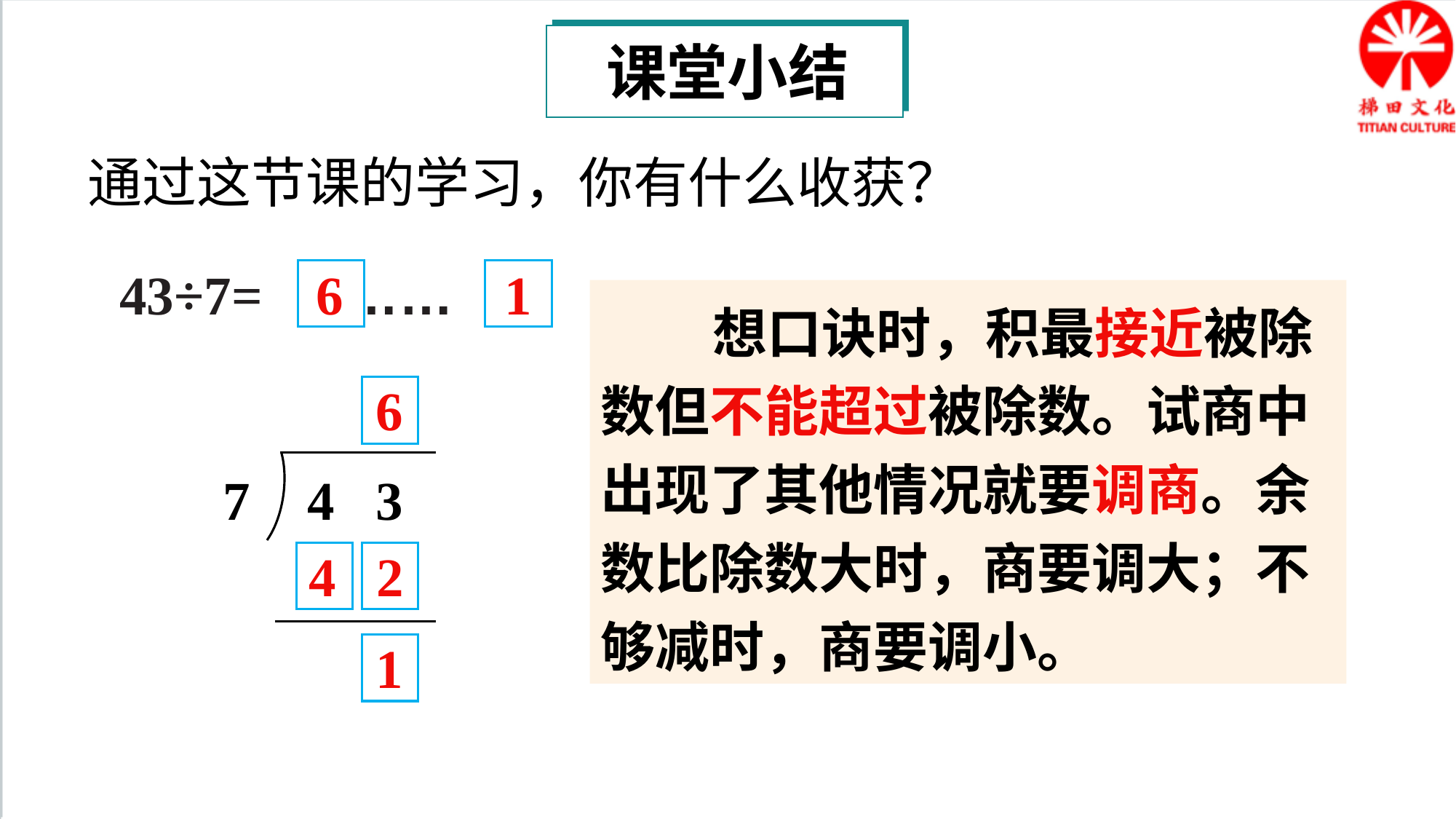

课堂小结
通过这节课的学习，你有什么收获？
43÷7=      ……

6
1
6

7
4   3

4   2
1
        想口诀时，积最接近被除数但不能超过被除数。试商中出现了其他情况就要调商。余数比除数大时，商要调大；不够减时，商要调小。